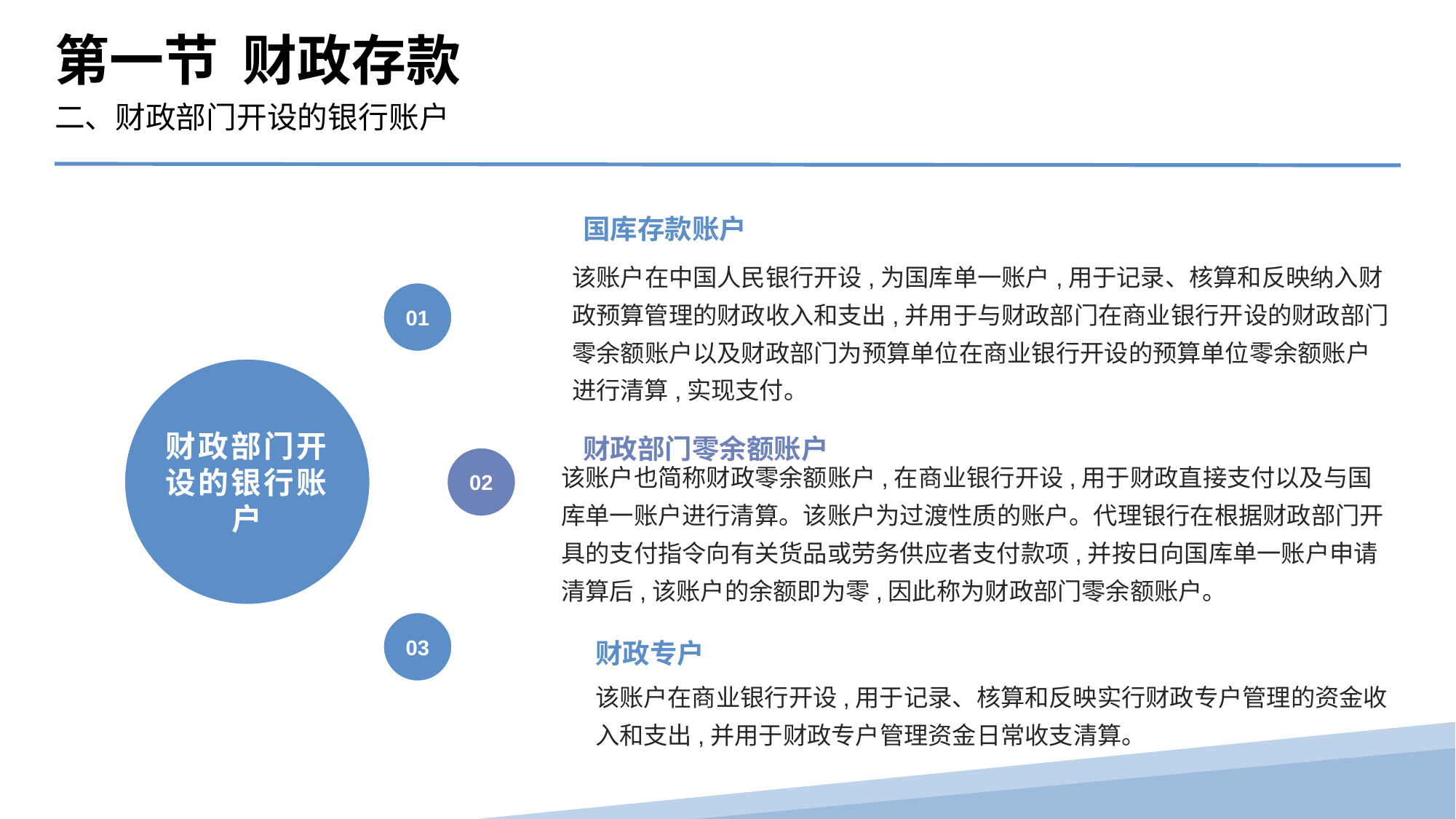

第一节  财政存款
二、财政部门开设的银行账户
国库存款账户

该账户在中国人民银行开设,为国库单一账户,用于记录、核算和反映纳入财政预算管理的财政收入和支出,并用于与财政部门在商业银行开设的财政部门零余额账户以及财政部门为预算单位在商业银行开设的预算单位零余额账户进行清算,实现支付。
01
财政部门开设的银行账户
财政部门零余额账户
02
该账户也简称财政零余额账户,在商业银行开设,用于财政直接支付以及与国库单一账户进行清算。该账户为过渡性质的账户。代理银行在根据财政部门开具的支付指令向有关货品或劳务供应者支付款项,并按日向国库单一账户申请清算后,该账户的余额即为零,因此称为财政部门零余额账户。
03
财政专户
该账户在商业银行开设,用于记录、核算和反映实行财政专户管理的资金收入和支出,并用于财政专户管理资金日常收支清算。